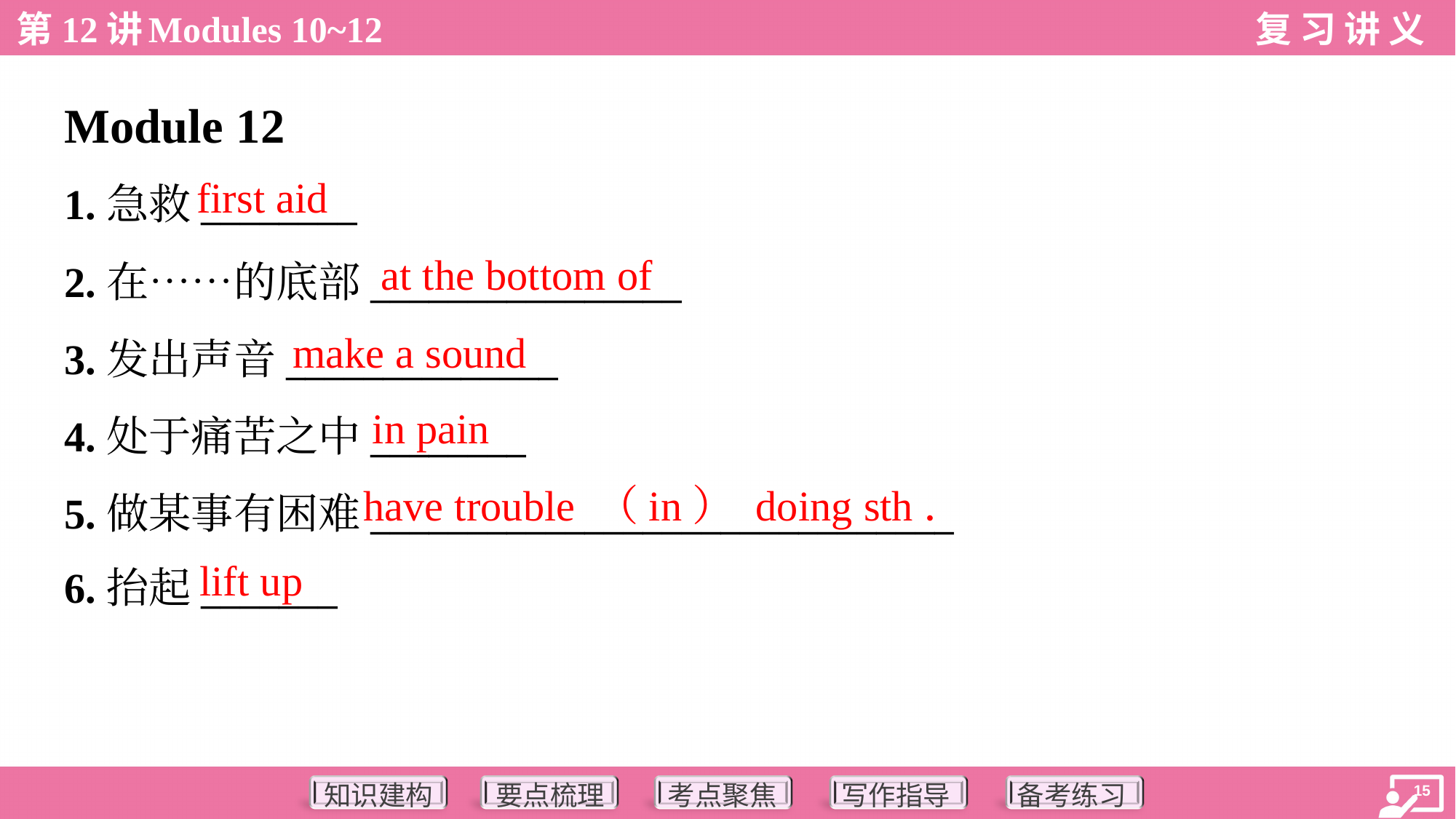

Module 12
first aid
1.急救________
2.在……的底部________________
3.发出声音______________
4.处于痛苦之中________
5.做某事有困难______________________________
6.抬起_______
at the bottom of
make a sound
in pain
have trouble （in） doing sth．
lift up